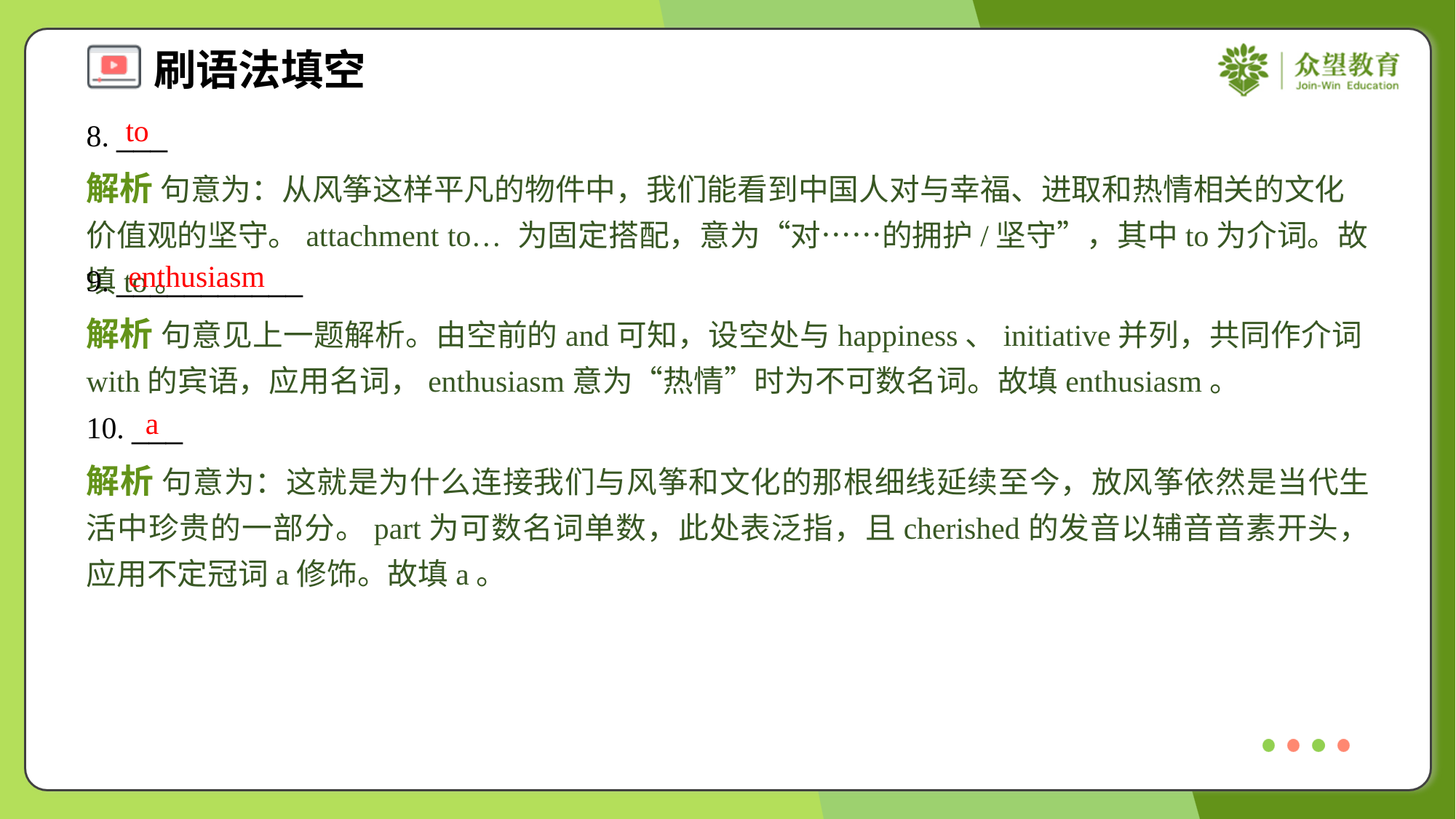

to
8. ___
解析 句意为：从风筝这样平凡的物件中，我们能看到中国人对与幸福、进取和热情相关的文化价值观的坚守。attachment to… 为固定搭配，意为“对……的拥护/坚守”，其中to为介词。故填to。
enthusiasm
9. ___________
解析 句意见上一题解析。由空前的and可知，设空处与happiness、initiative并列，共同作介词with的宾语，应用名词，enthusiasm意为“热情”时为不可数名词。故填enthusiasm。
a
10. ___
解析 句意为：这就是为什么连接我们与风筝和文化的那根细线延续至今，放风筝依然是当代生活中珍贵的一部分。part为可数名词单数，此处表泛指，且cherished的发音以辅音音素开头，应用不定冠词a修饰。故填a。